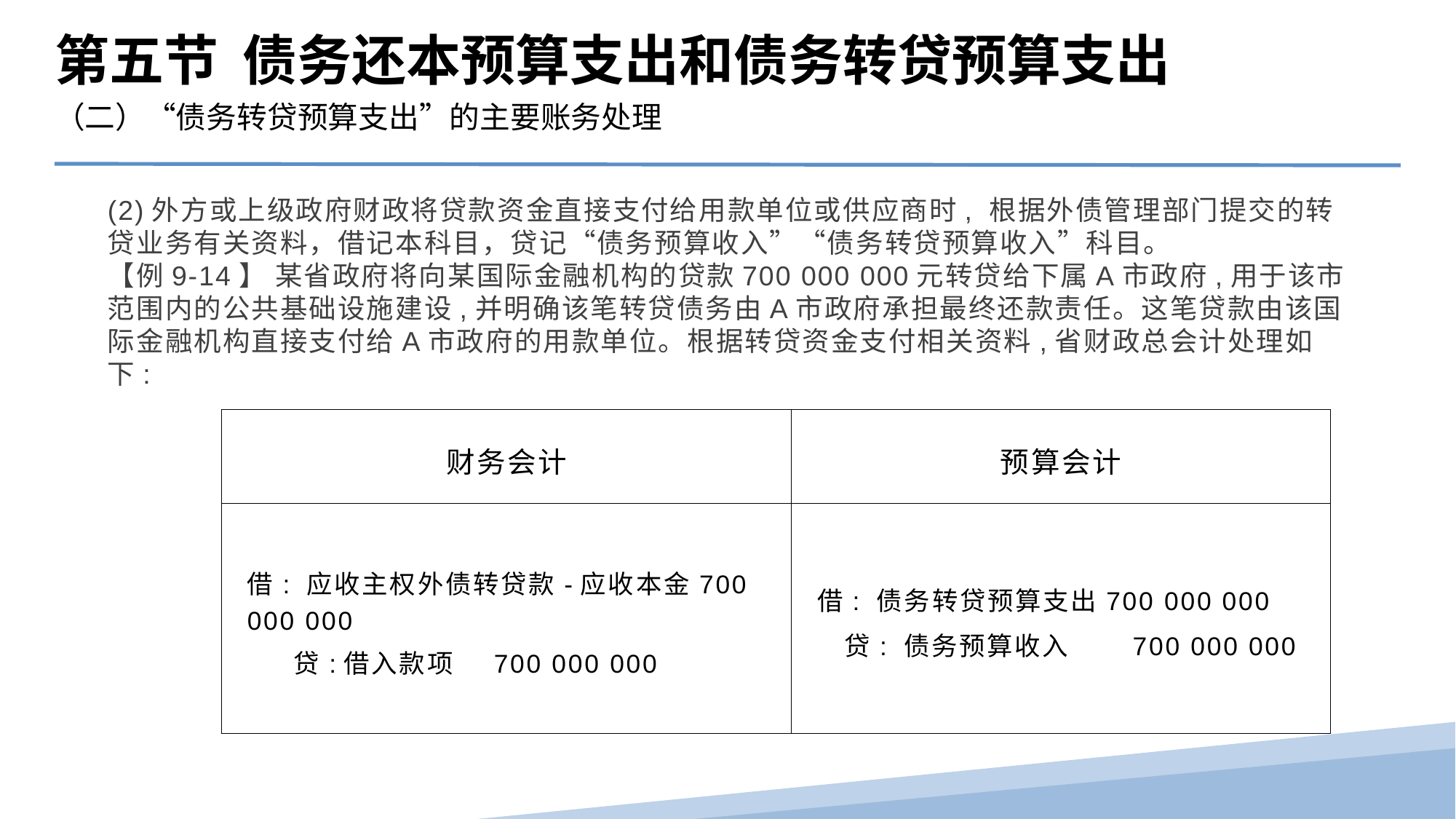

第五节  债务还本预算支出和债务转贷预算支出
（二）“债务转贷预算支出”的主要账务处理
(2)外方或上级政府财政将贷款资金直接支付给用款单位或供应商时, 根据外债管理部门提交的转贷业务有关资料，借记本科目，贷记“债务预算收入”“债务转贷预算收入”科目。
【例9-14】 某省政府将向某国际金融机构的贷款700 000 000元转贷给下属A市政府,用于该市范围内的公共基础设施建设,并明确该笔转贷债务由A市政府承担最终还款责任。这笔贷款由该国际金融机构直接支付给A市政府的用款单位。根据转贷资金支付相关资料,省财政总会计处理如下:

| 财务会计 | 预算会计 |
| --- | --- |
| 借: 应收主权外债转贷款-应收本金700 000 000 贷:借入款项 700 000 000 | 借: 债务转贷预算支出700 000 000 贷: 债务预算收入 700 000 000 |